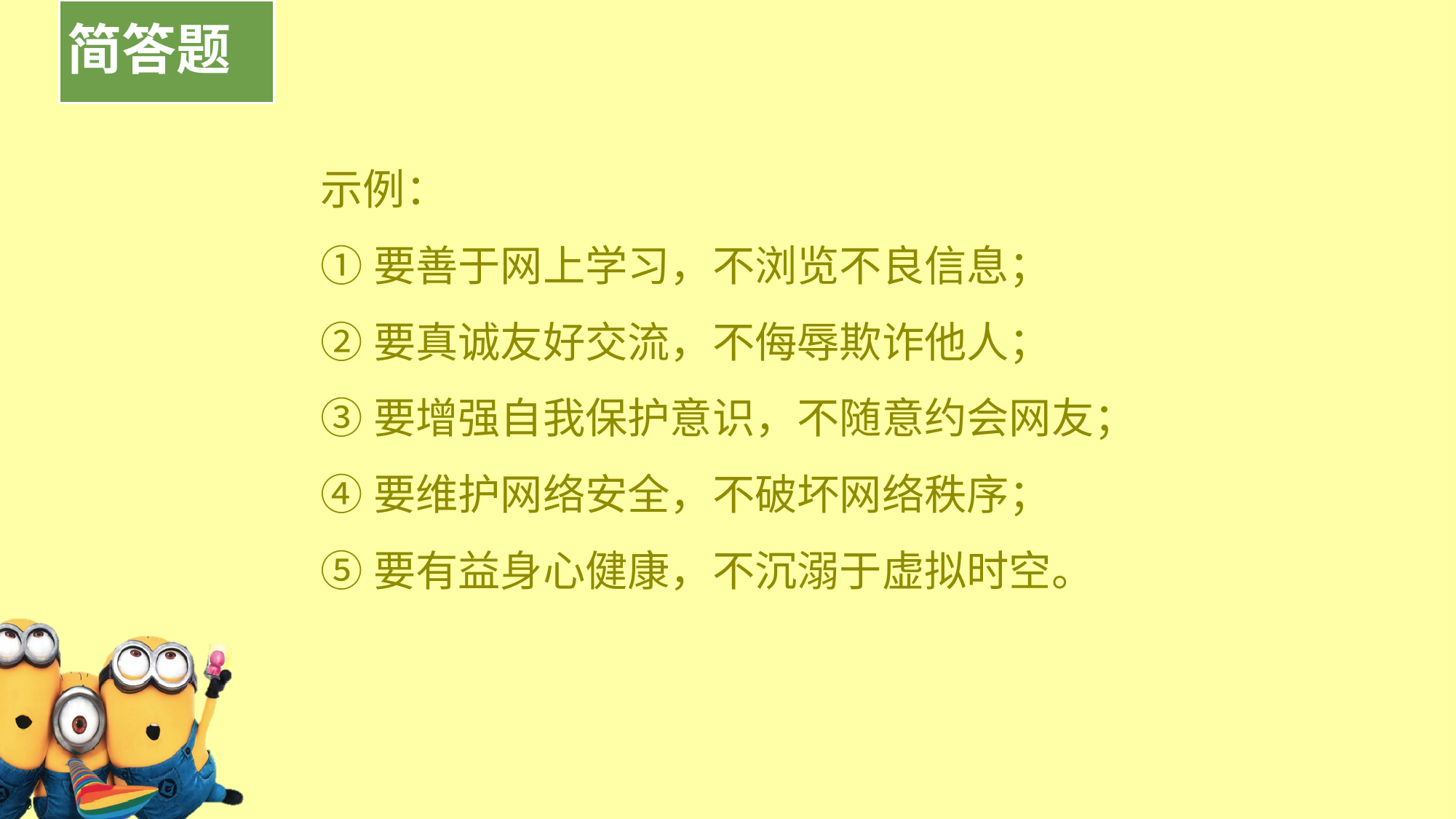

# 简答题
示例：
①要善于网上学习，不浏览不良信息；
②要真诚友好交流，不侮辱欺诈他人；
③要增强自我保护意识，不随意约会网友；
④要维护网络安全，不破坏网络秩序；
⑤要有益身心健康，不沉溺于虚拟时空。